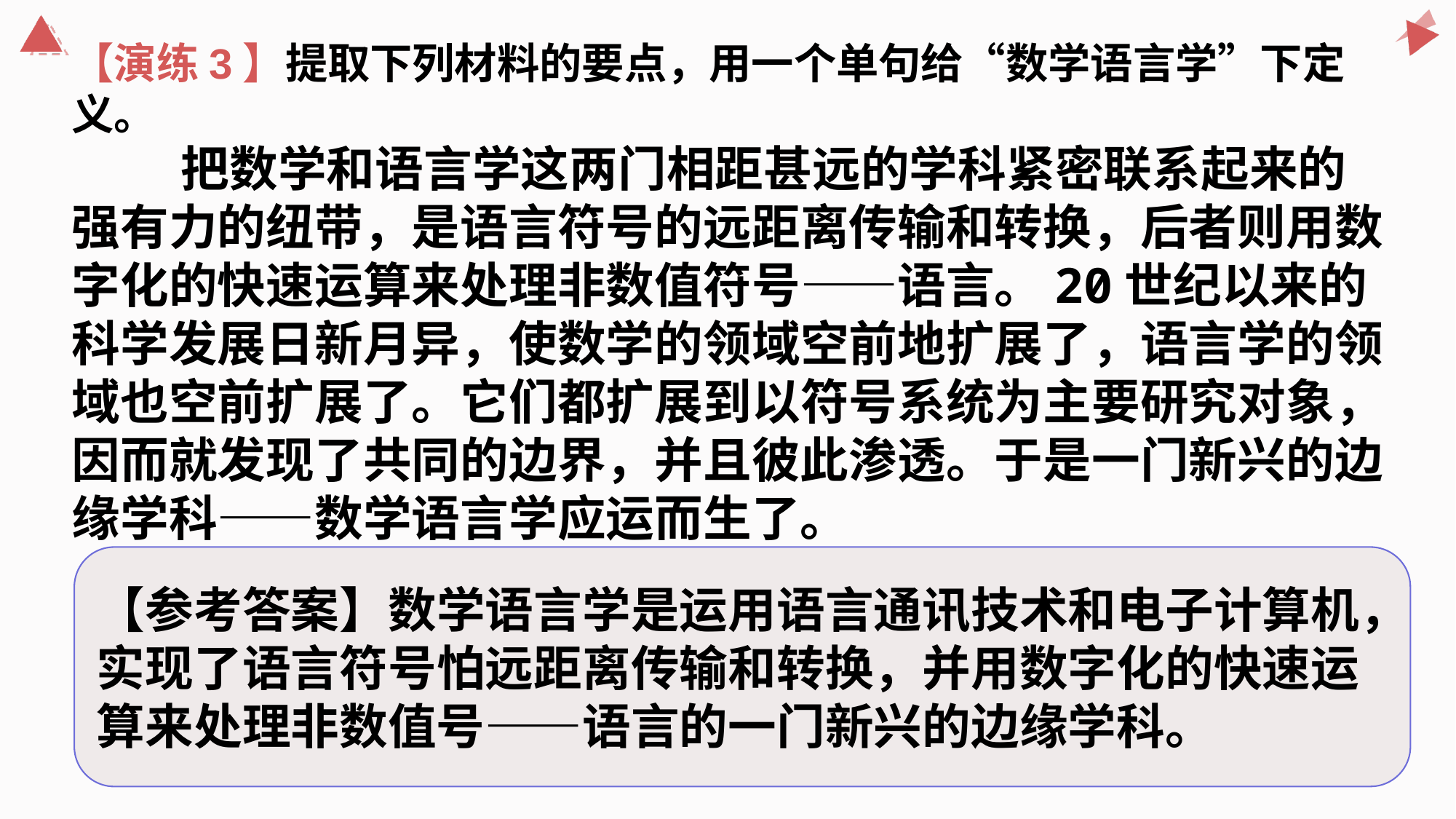

【演练3】提取下列材料的要点，用一个单句给“数学语言学”下定义。
	把数学和语言学这两门相距甚远的学科紧密联系起来的强有力的纽带，是语言符号的远距离传输和转换，后者则用数字化的快速运算来处理非数值符号——语言。20世纪以来的科学发展日新月异，使数学的领域空前地扩展了，语言学的领域也空前扩展了。它们都扩展到以符号系统为主要研究对象，因而就发现了共同的边界，并且彼此渗透。于是一门新兴的边缘学科——数学语言学应运而生了。

【参考答案】数学语言学是运用语言通讯技术和电子计算机，实现了语言符号怕远距离传输和转换，并用数字化的快速运算来处理非数值号——语言的一门新兴的边缘学科。